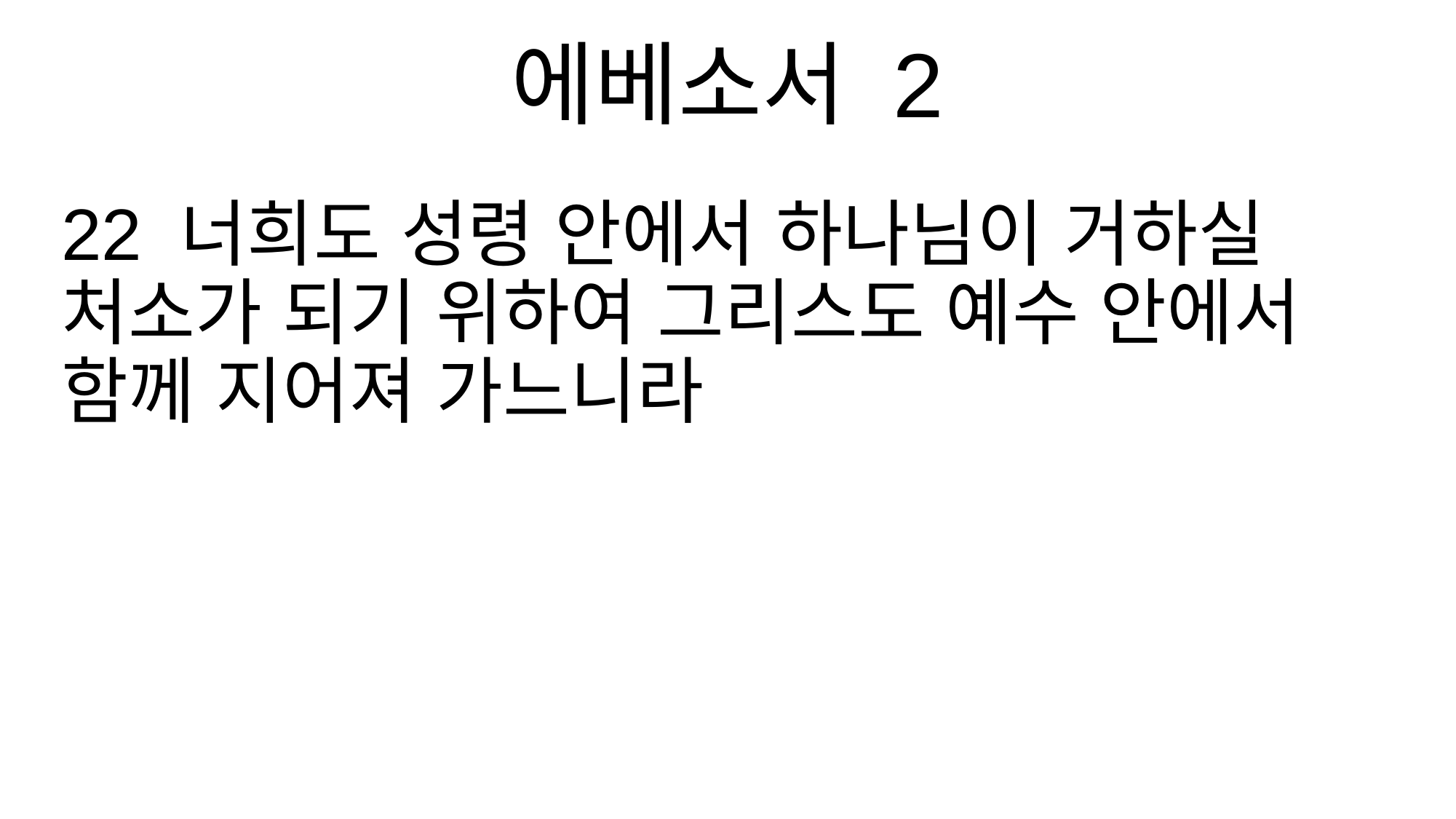

에베소서 2
22 너희도 성령 안에서 하나님이 거하실 처소가 되기 위하여 그리스도 예수 안에서 함께 지어져 가느니라